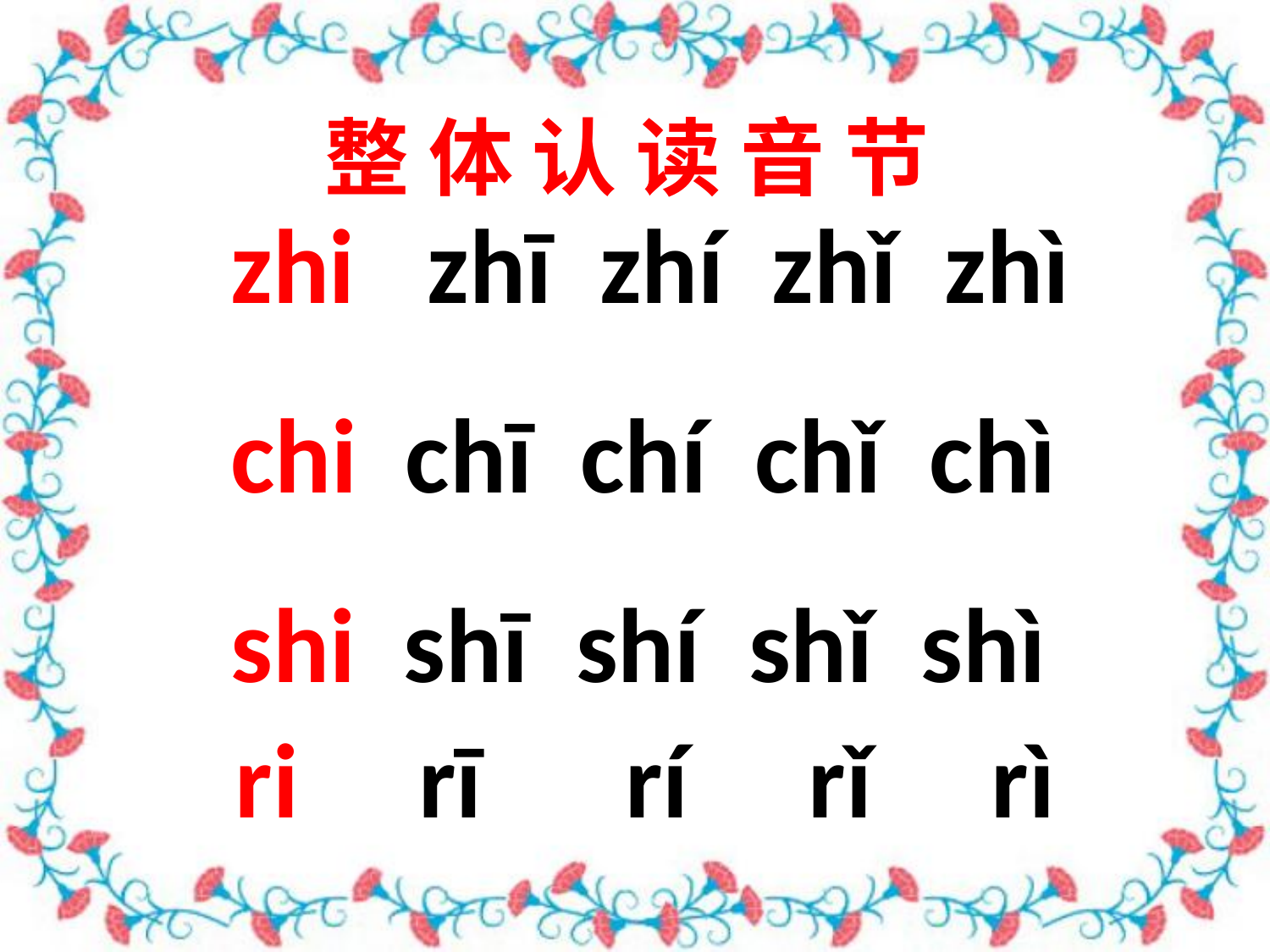

整 体 认 读 音 节
  zhi   zhī  zhí  zhǐ  zhì

  chi  chī  chí  chǐ  chì

  shi  shī  shí  shǐ  shì
  ri     rī      rí     rǐ     rì